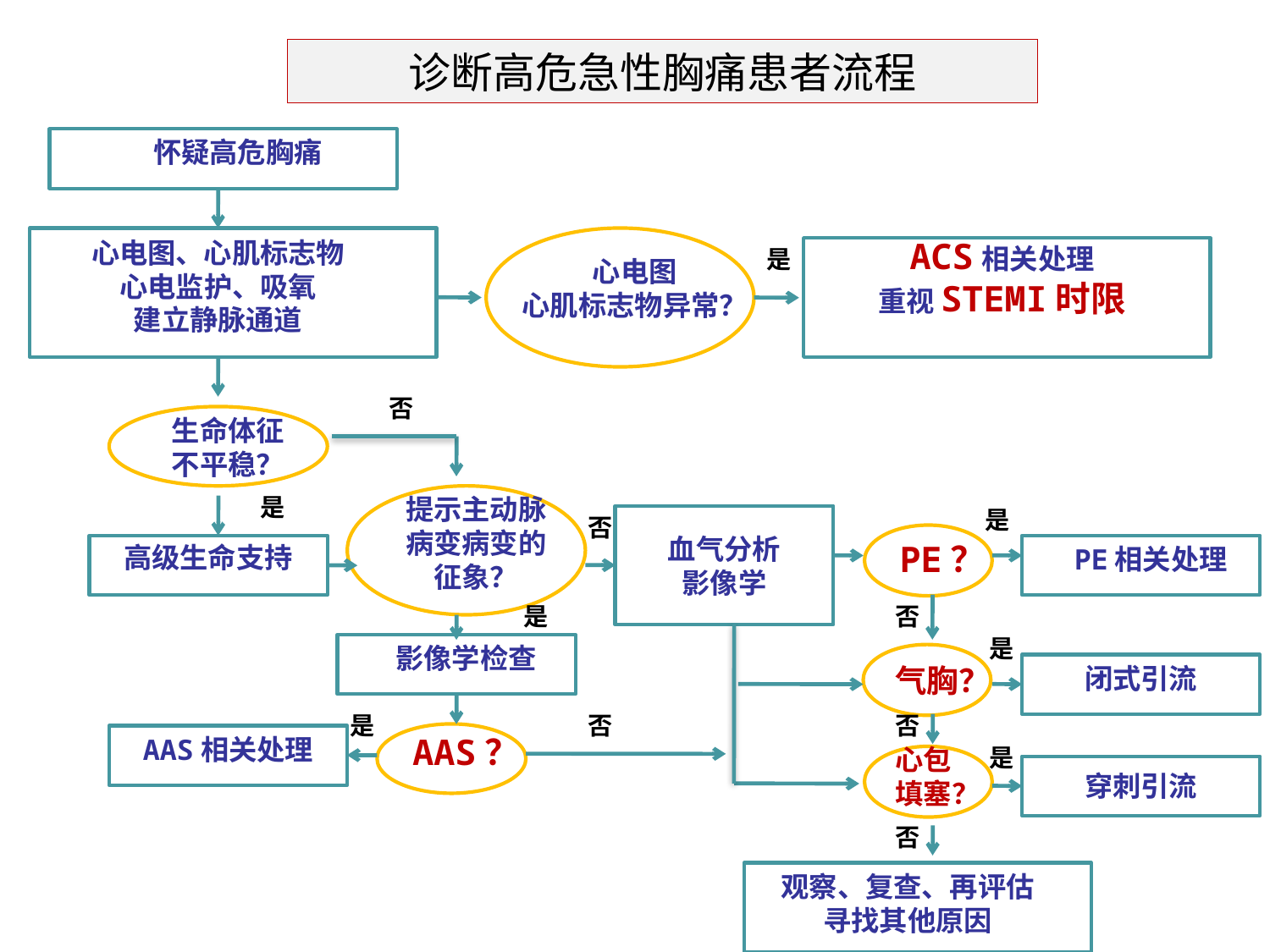

诊断高危急性胸痛患者流程

怀疑高危胸痛

ACS相关处理
重视STEMI时限
心电图、心肌标志物
心电监护、吸氧
建立静脉通道
是

心电图
心肌标志物异常？
否
生命体征
不平稳？

是
提示主动脉
病变病变的
征象？

是
否

血气分析
影像学

PE？
高级生命支持

PE相关处理
是
否
是
影像学检查

气胸？

闭式引流
是
否
否
AAS？

AAS相关处理

心包
填塞？
是

穿刺引流
否
观察、复查、再评估
寻找其他原因